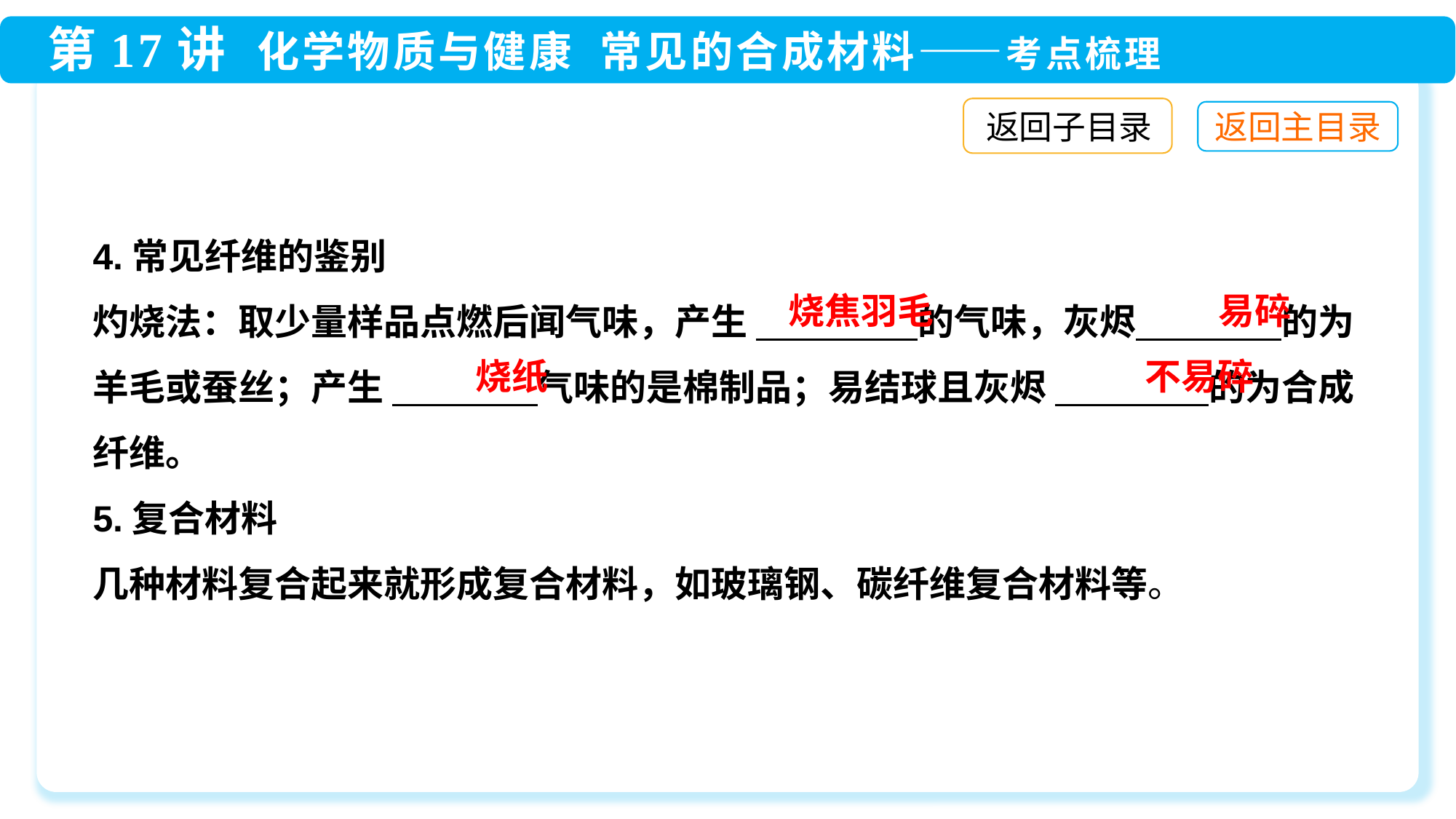

返回子目录
4.常见纤维的鉴别
灼烧法：取少量样品点燃后闻气味，产生 　　  　　的气味，灰烬　　　　的为羊毛或蚕丝；产生 　　　　气味的是棉制品；易结球且灰烬 　　　　 的为合成纤维。
5.复合材料
几种材料复合起来就形成复合材料，如玻璃钢、碳纤维复合材料等。
烧焦羽毛
易碎
不易碎
烧纸